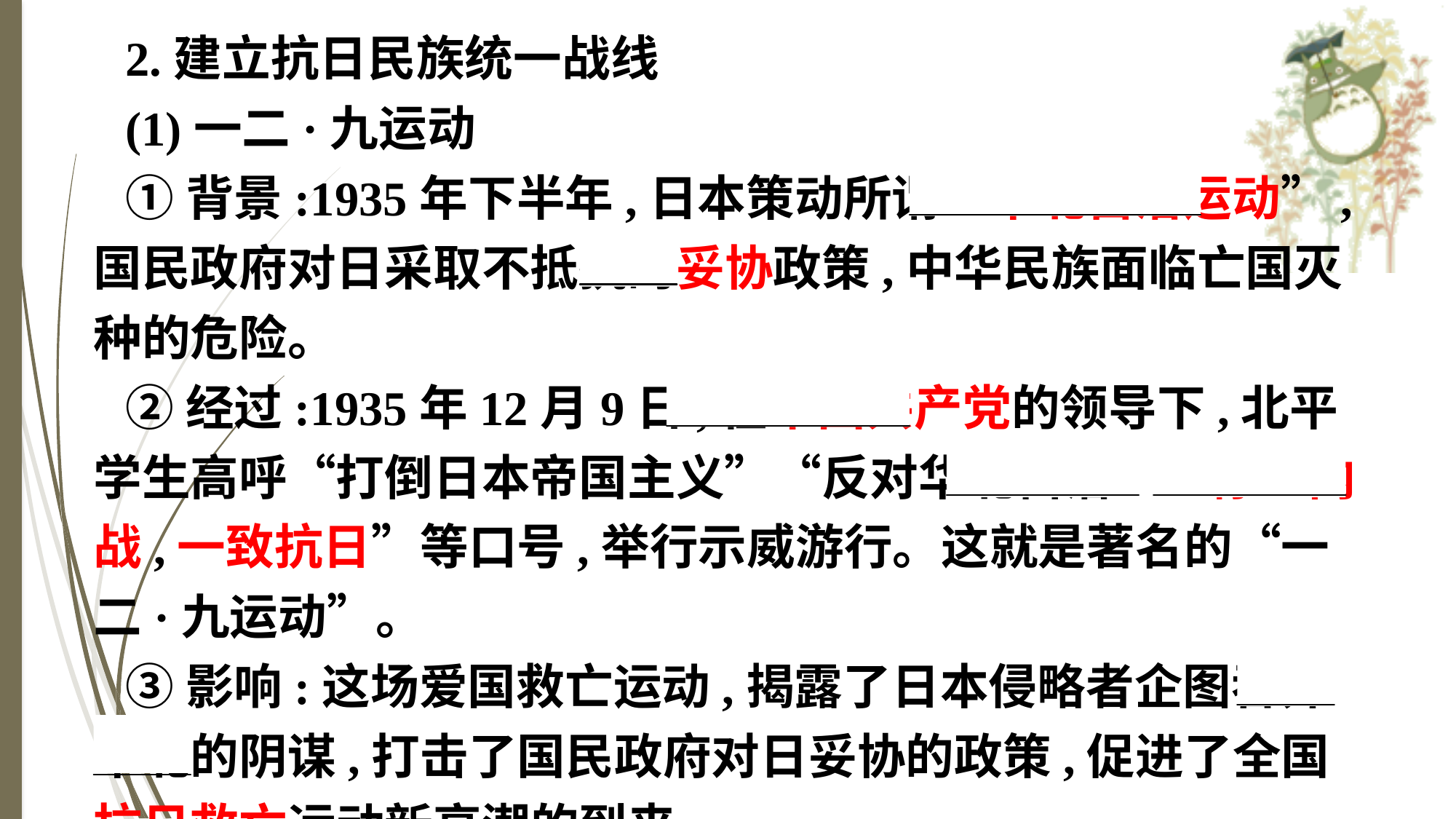

2.建立抗日民族统一战线
(1)一二·九运动
①背景:1935年下半年,日本策动所谓“华北自治运动”,国民政府对日采取不抵抗的妥协政策,中华民族面临亡国灭种的危险。
②经过:1935年12月9日,在中国共产党的领导下,北平学生高呼“打倒日本帝国主义”“反对华北自治”“停止内战,一致抗日”等口号,举行示威游行。这就是著名的“一二·九运动”。
③影响:这场爱国救亡运动,揭露了日本侵略者企图吞并华北的阴谋,打击了国民政府对日妥协的政策,促进了全国抗日救亡运动新高潮的到来。